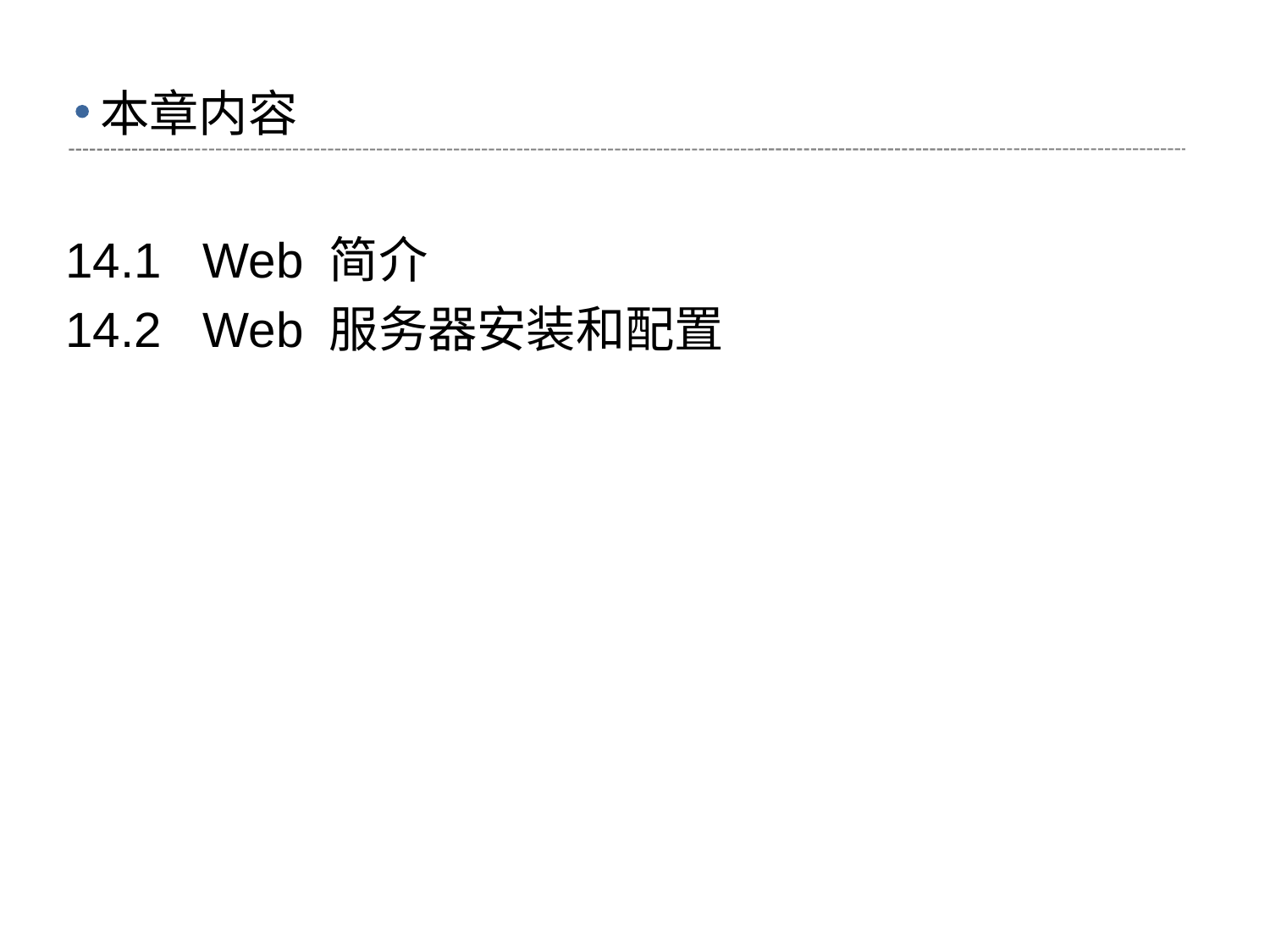

# 本章内容
14.1   Web 简介
14.2   Web 服务器安装和配置